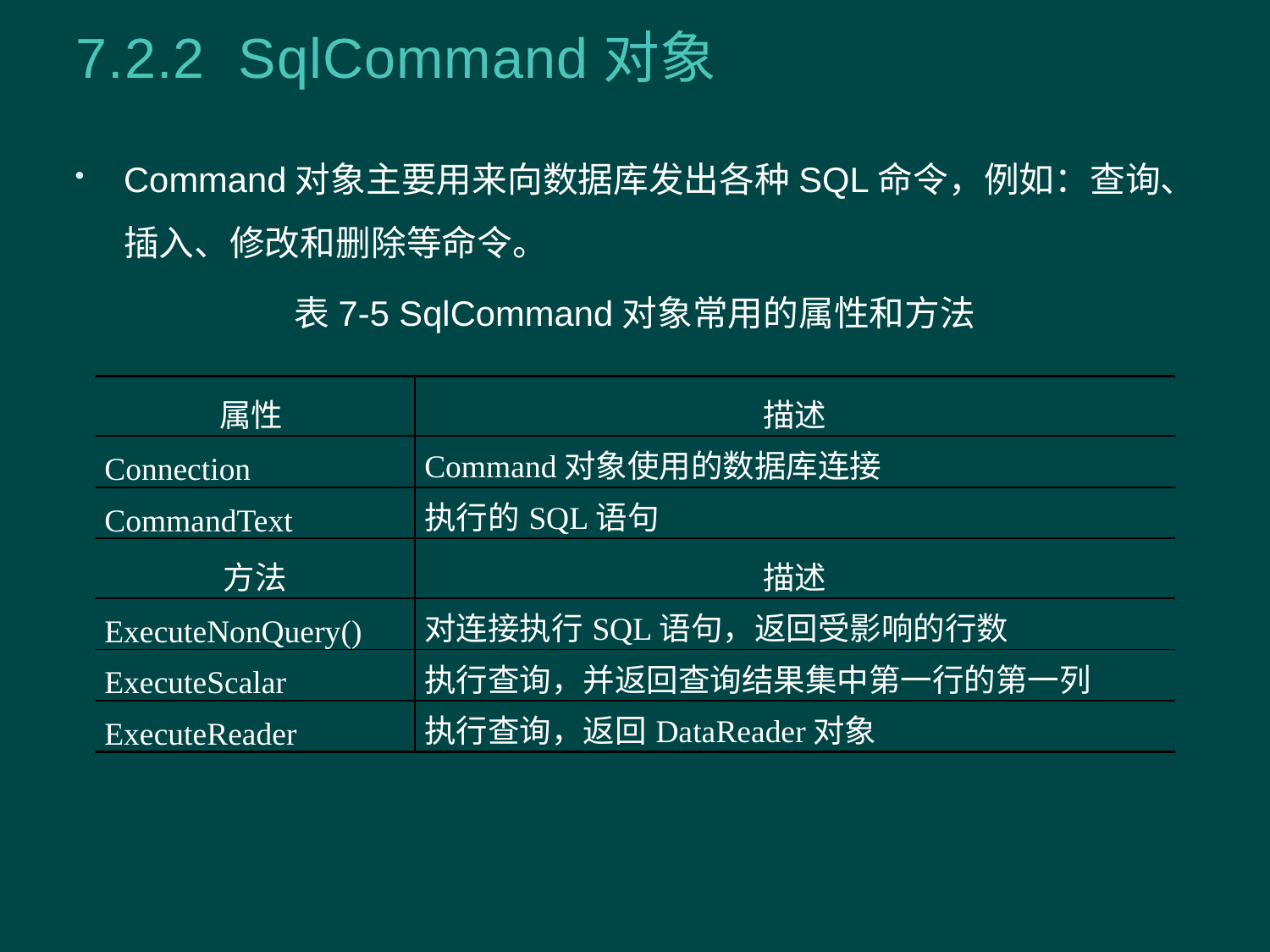

# 7.2.2  SqlCommand对象
Command对象主要用来向数据库发出各种SQL命令，例如：查询、插入、修改和删除等命令。
表7-5 SqlCommand对象常用的属性和方法
| 属性 | 描述 |
| --- | --- |
| Connection | Command对象使用的数据库连接 |
| CommandText | 执行的SQL语句 |
| 方法 | 描述 |
| ExecuteNonQuery() | 对连接执行SQL语句，返回受影响的行数 |
| ExecuteScalar | 执行查询，并返回查询结果集中第一行的第一列 |
| ExecuteReader | 执行查询，返回DataReader对象 |